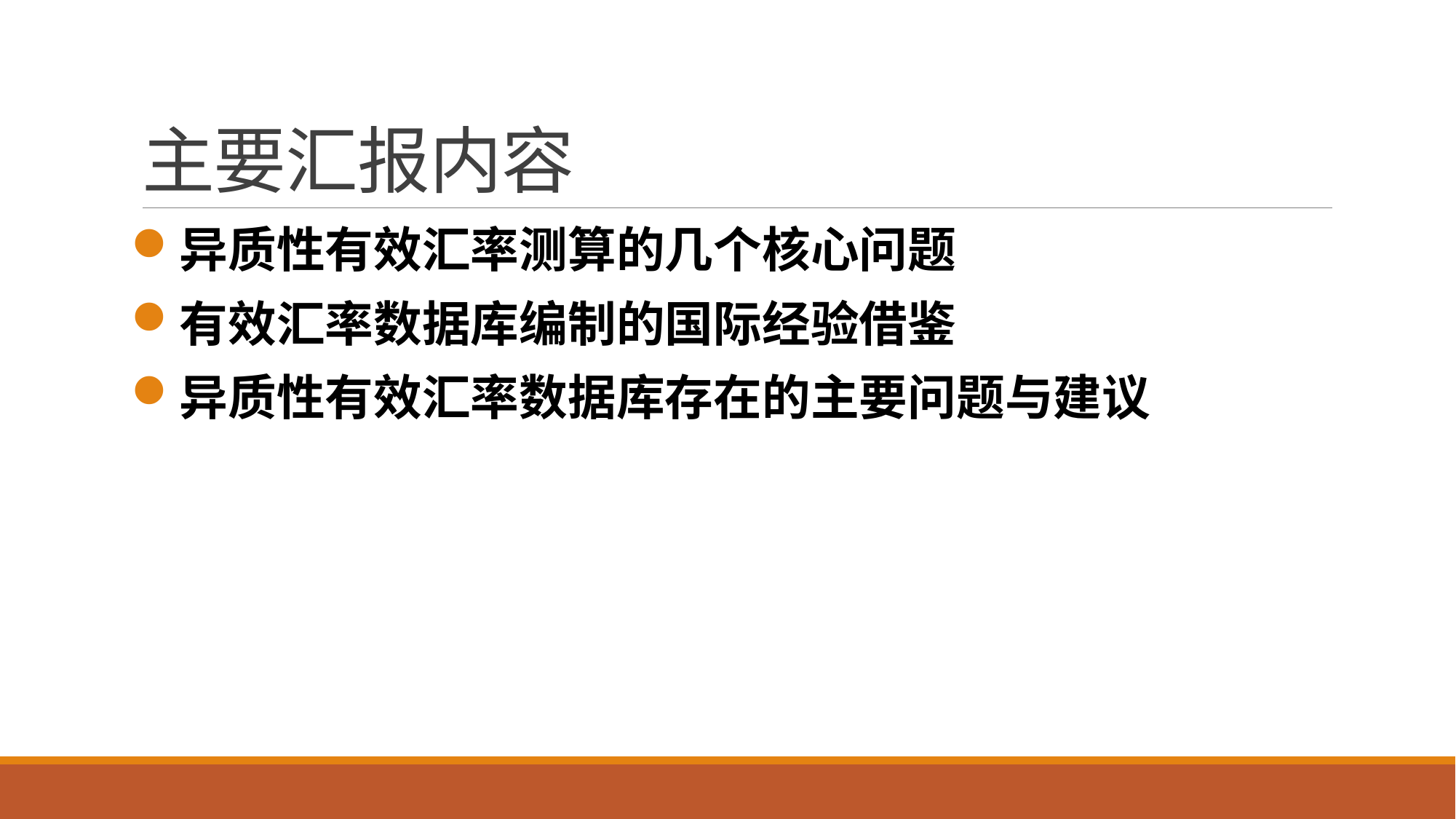

# 主要汇报内容
异质性有效汇率测算的几个核心问题
有效汇率数据库编制的国际经验借鉴
异质性有效汇率数据库存在的主要问题与建议